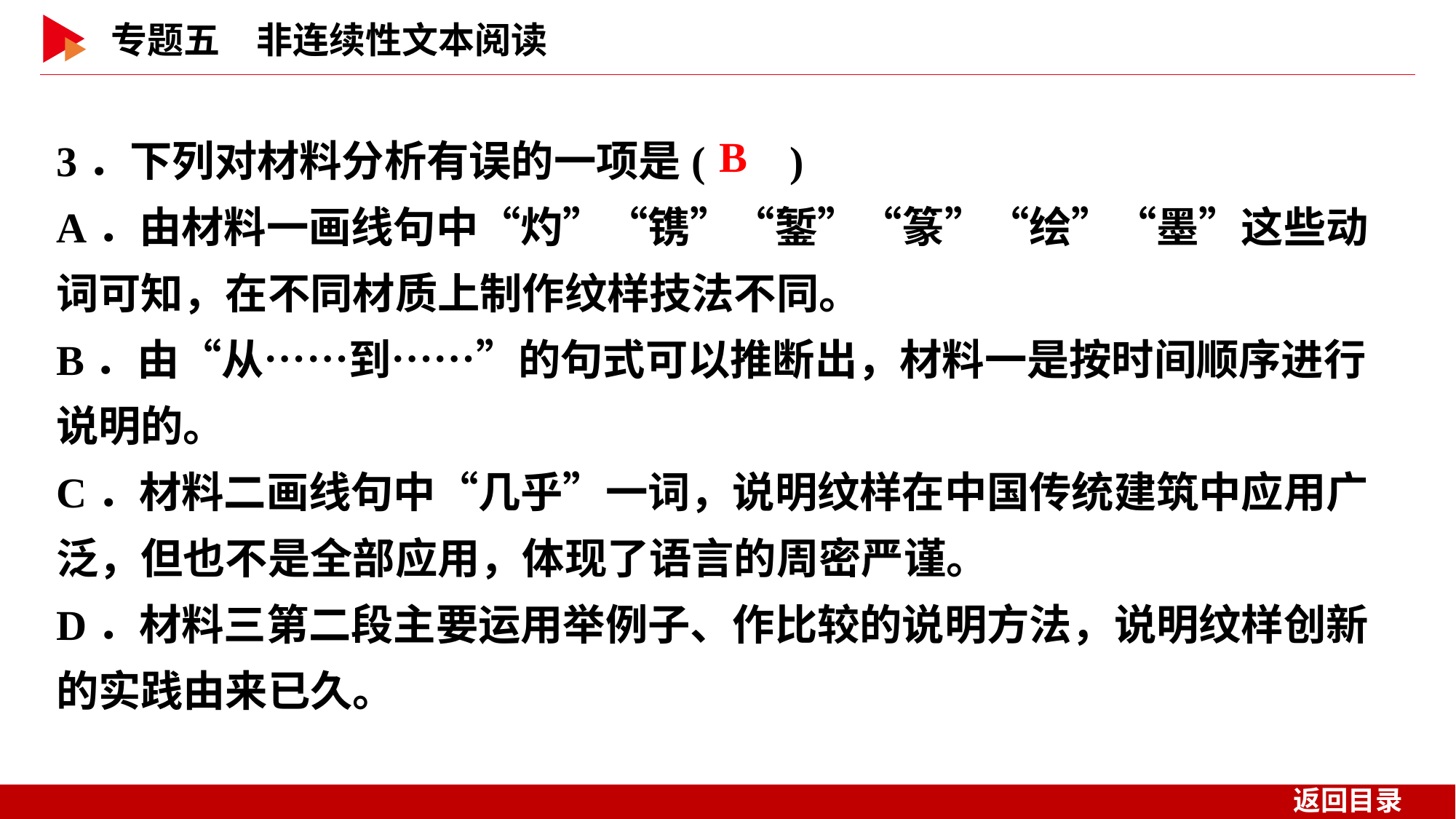

3．下列对材料分析有误的一项是(        )
A．由材料一画线句中“灼”“镌”“錾”“篆”“绘”“墨”这些动词可知，在不同材质上制作纹样技法不同。
B．由“从……到……”的句式可以推断出，材料一是按时间顺序进行说明的。
C．材料二画线句中“几乎”一词，说明纹样在中国传统建筑中应用广泛，但也不是全部应用，体现了语言的周密严谨。
D．材料三第二段主要运用举例子、作比较的说明方法，说明纹样创新的实践由来已久。
   B